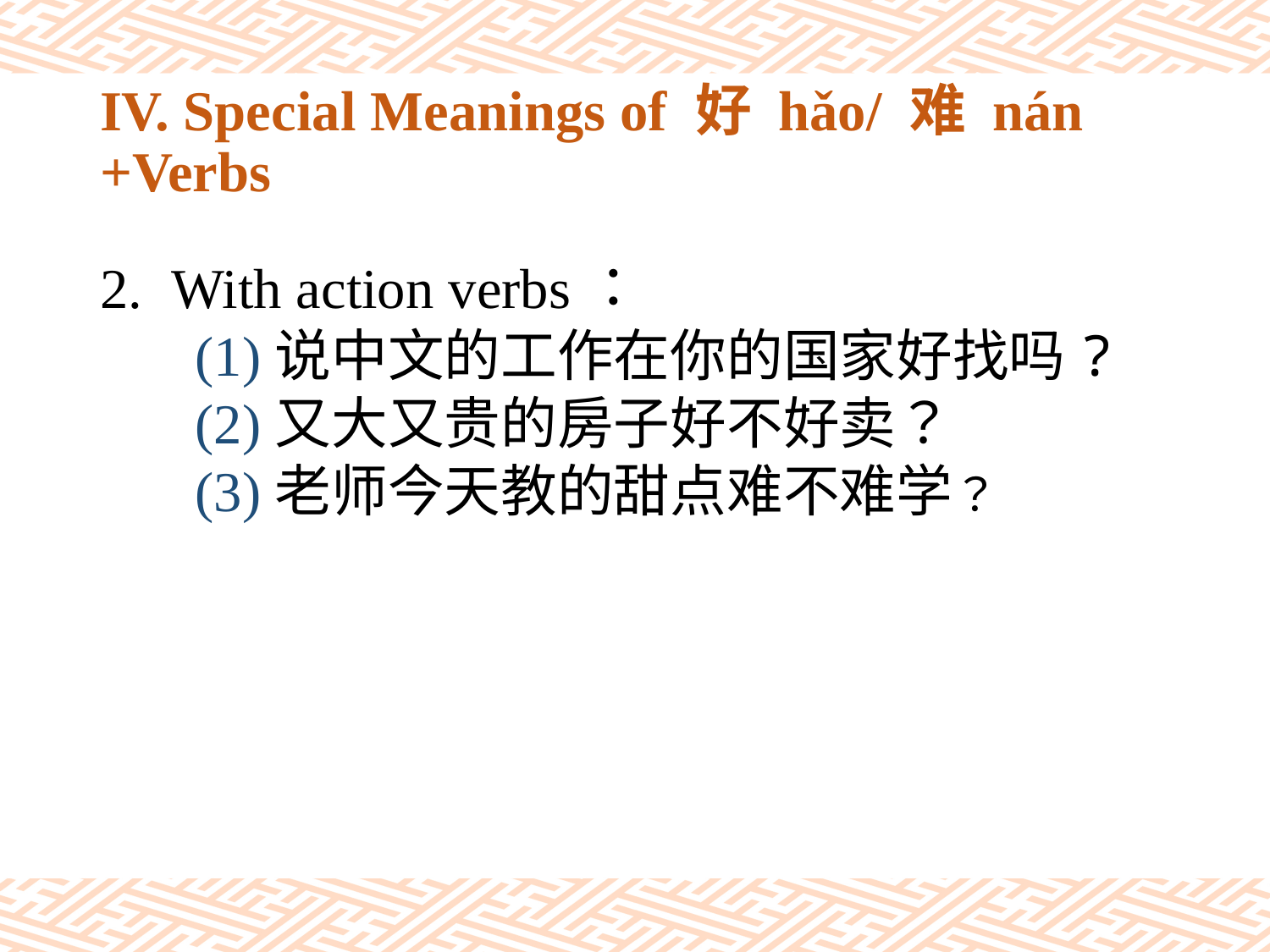

# IV. Special Meanings of 好 hǎo/ 难 nán +Verbs
With action verbs：
(1)说中文的工作在你的国家好找吗?
(2)又大又贵的房子好不好卖？
(3)老师今天教的甜点难不难学？